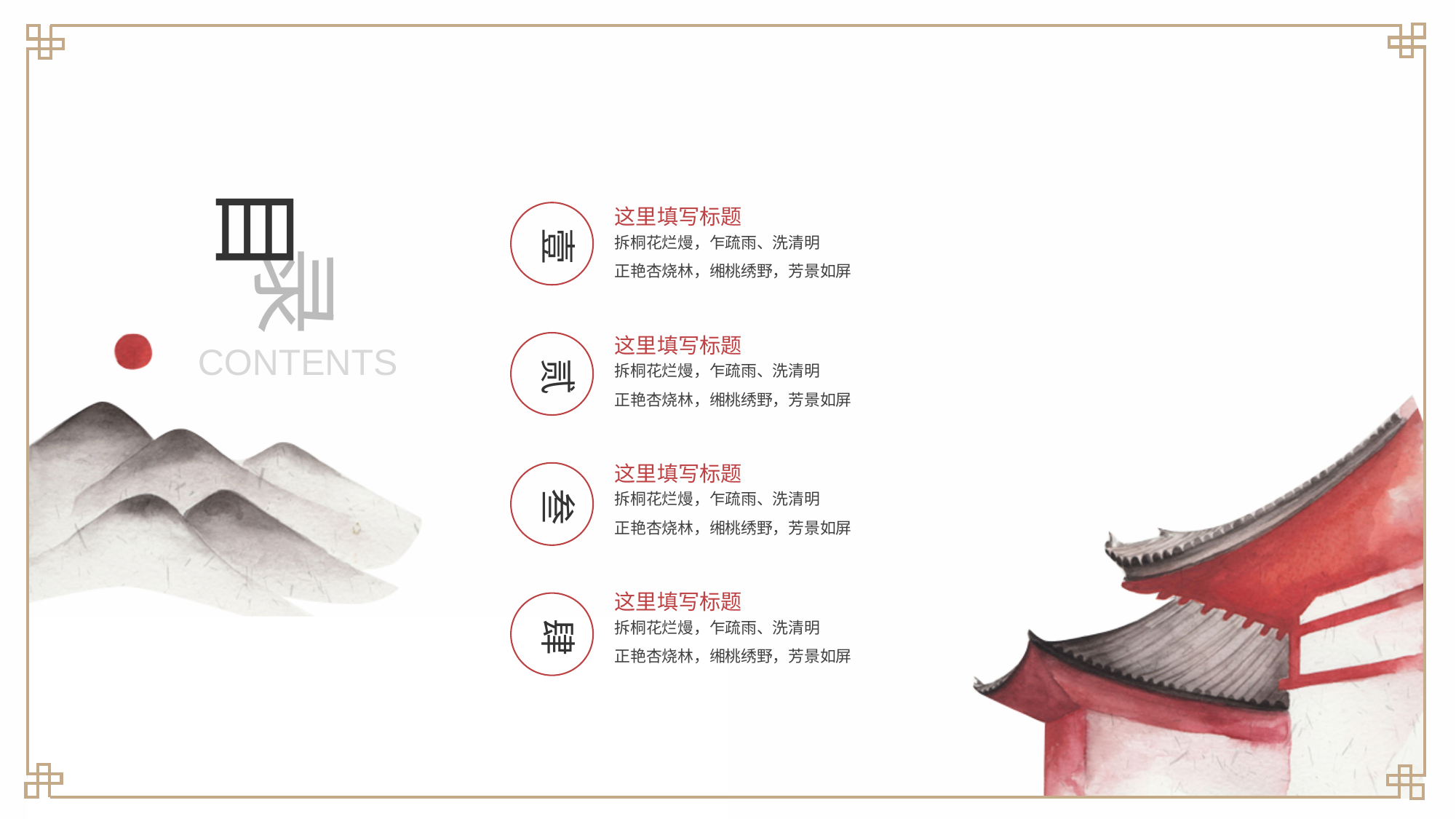

目
这里填写标题

壹
拆桐花烂熳，乍疏雨、洗清明
正艳杏烧林，缃桃绣野，芳景如屏
录
这里填写标题

贰
CONTENTS
拆桐花烂熳，乍疏雨、洗清明
正艳杏烧林，缃桃绣野，芳景如屏
这里填写标题

叁
拆桐花烂熳，乍疏雨、洗清明
正艳杏烧林，缃桃绣野，芳景如屏
这里填写标题

肆
拆桐花烂熳，乍疏雨、洗清明
正艳杏烧林，缃桃绣野，芳景如屏